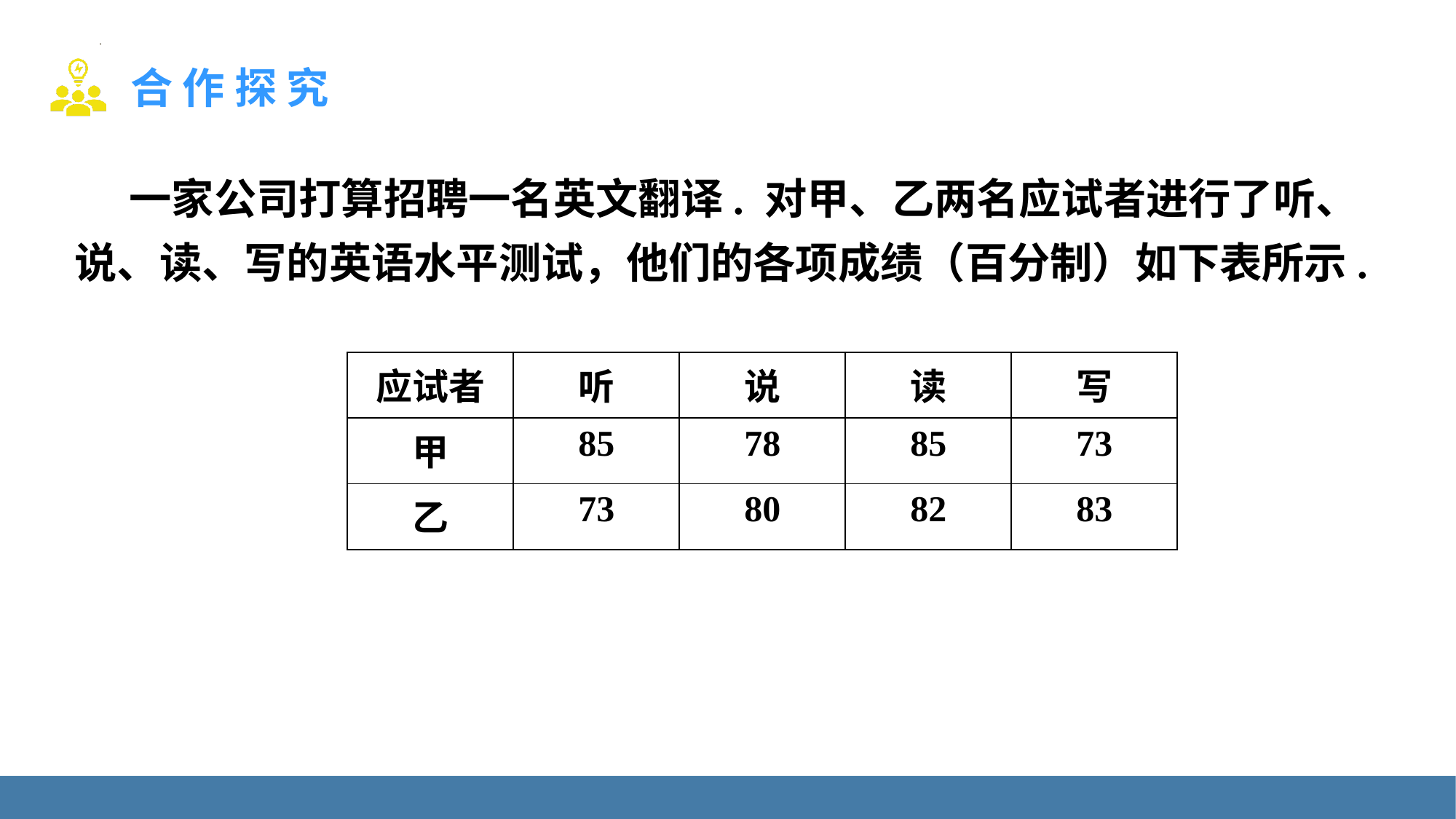

一家公司打算招聘一名英文翻译. 对甲、乙两名应试者进行了听、说、读、写的英语水平测试，他们的各项成绩（百分制）如下表所示.
| 应试者 | 听 | 说 | 读 | 写 |
| --- | --- | --- | --- | --- |
| 甲 | 85 | 78 | 85 | 73 |
| 乙 | 73 | 80 | 82 | 83 |